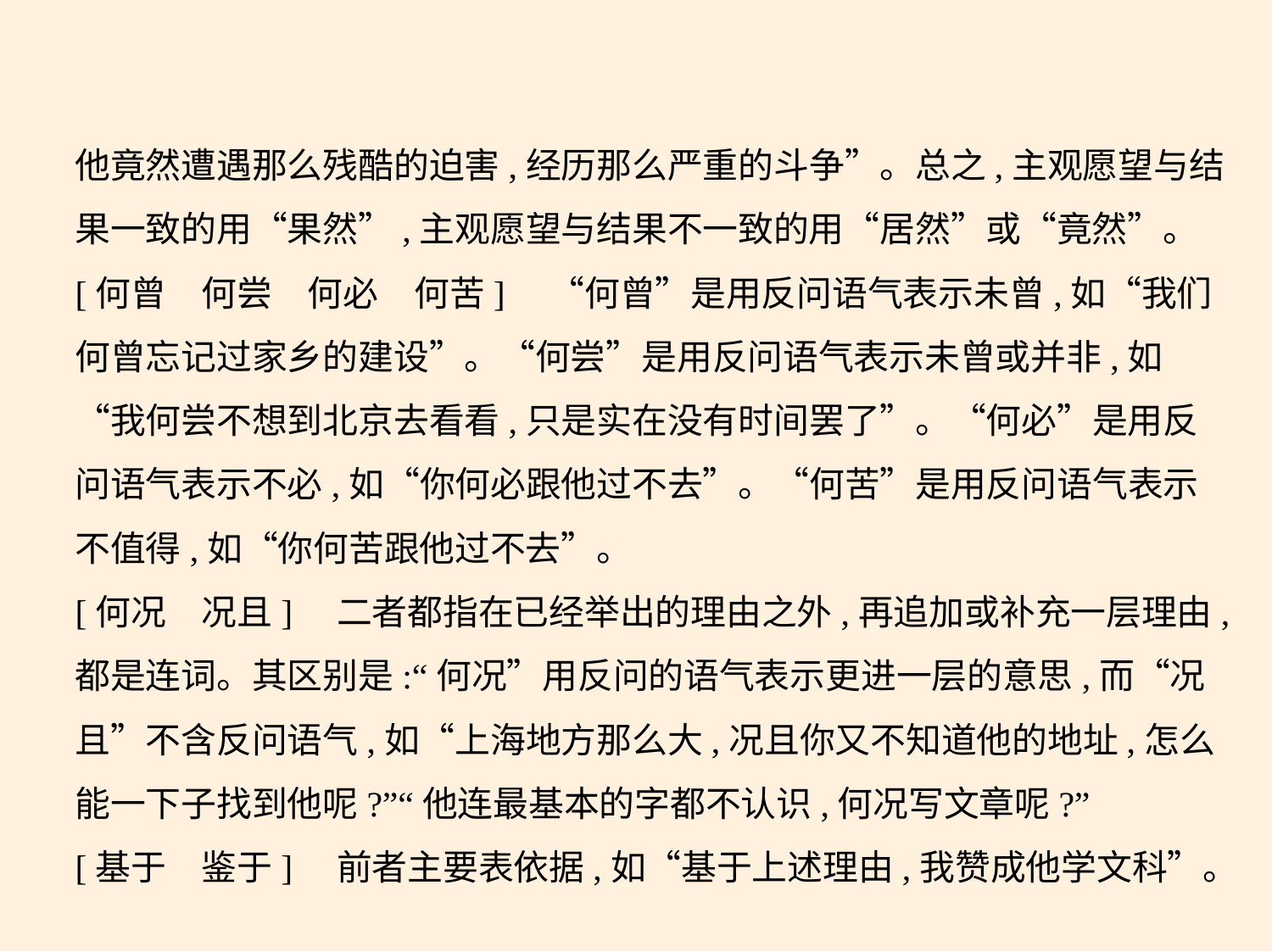

他竟然遭遇那么残酷的迫害,经历那么严重的斗争”。总之,主观愿望与结
果一致的用“果然”,主观愿望与结果不一致的用“居然”或“竟然”。
[何曾　何尝　何必　何苦]　“何曾”是用反问语气表示未曾,如“我们
何曾忘记过家乡的建设”。“何尝”是用反问语气表示未曾或并非,如
“我何尝不想到北京去看看,只是实在没有时间罢了”。“何必”是用反
问语气表示不必,如“你何必跟他过不去”。“何苦”是用反问语气表示
不值得,如“你何苦跟他过不去”。
[何况　况且]　二者都指在已经举出的理由之外,再追加或补充一层理由,
都是连词。其区别是:“何况”用反问的语气表示更进一层的意思,而“况
且”不含反问语气,如“上海地方那么大,况且你又不知道他的地址,怎么
能一下子找到他呢?”“他连最基本的字都不认识,何况写文章呢?”
[基于　鉴于]　前者主要表依据,如“基于上述理由,我赞成他学文科”。